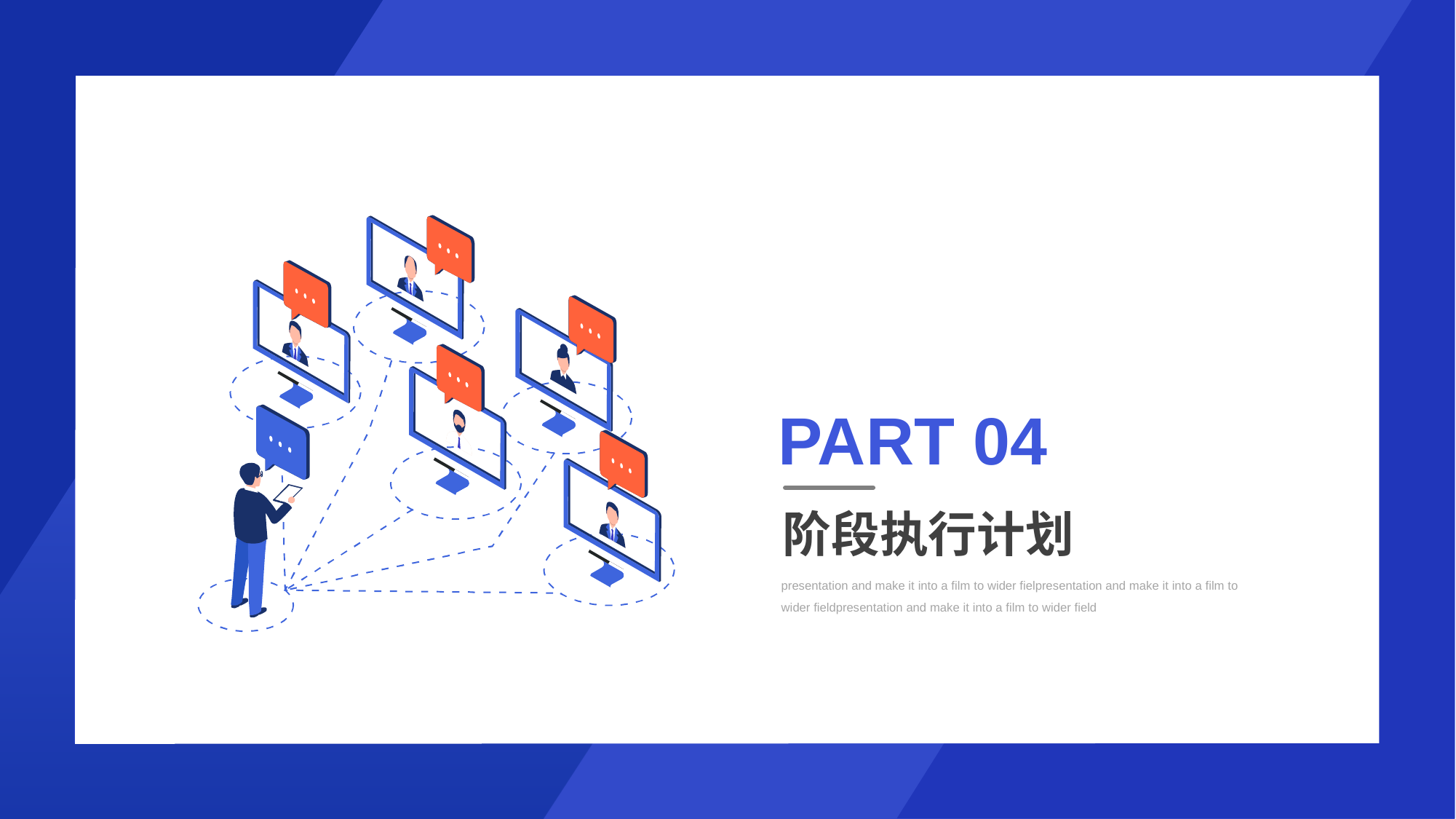

PART 04
阶段执行计划
presentation and make it into a film to wider fielpresentation and make it into a film to wider fieldpresentation and make it into a film to wider field